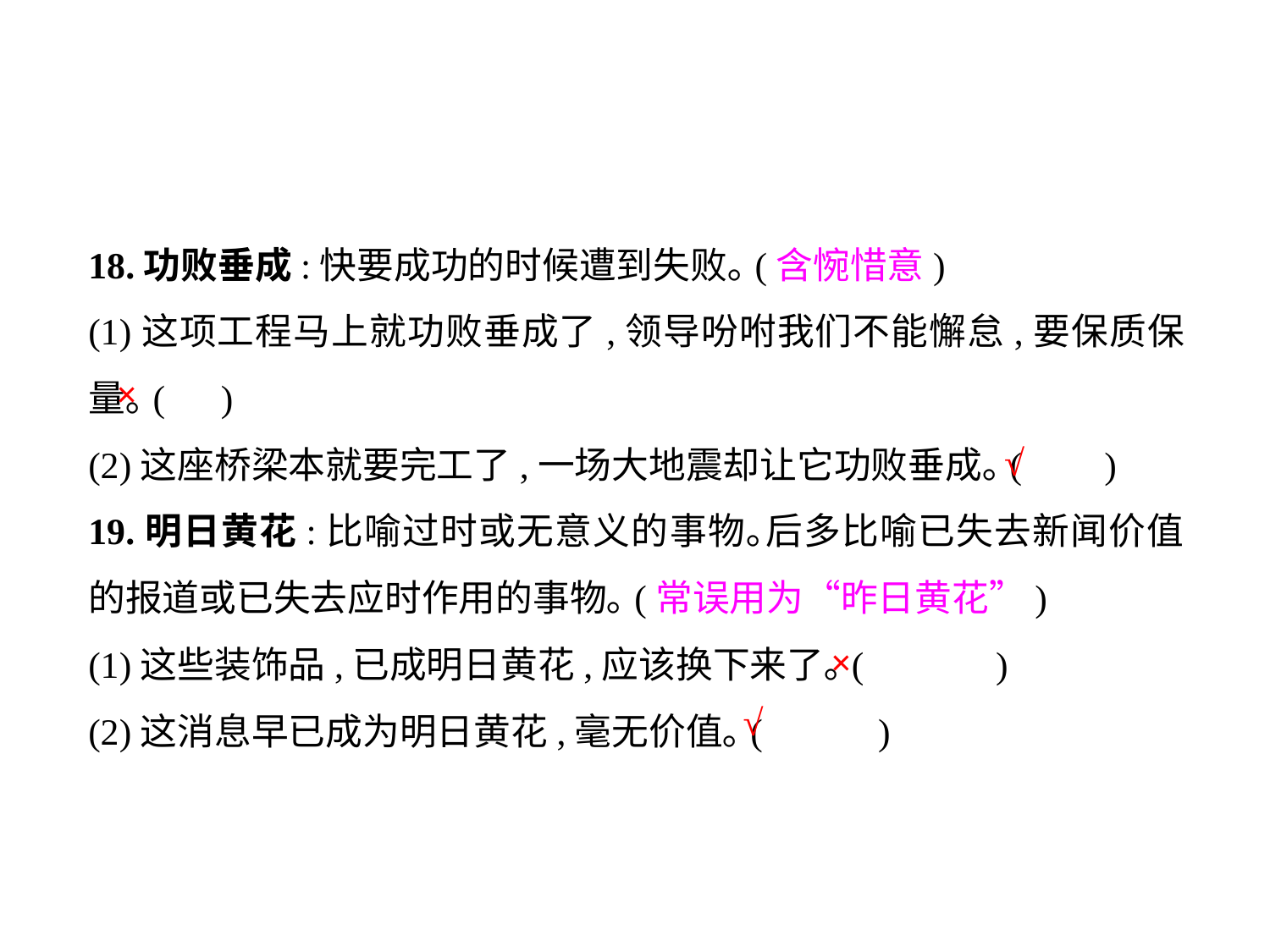

18.功败垂成:快要成功的时候遭到失败｡(含惋惜意)
(1)这项工程马上就功败垂成了,领导吩咐我们不能懈怠,要保质保量｡(      )
(2)这座桥梁本就要完工了,一场大地震却让它功败垂成｡(	)
19.明日黄花:比喻过时或无意义的事物｡后多比喻已失去新闻价值的报道或已失去应时作用的事物｡(常误用为“昨日黄花”)
(1)这些装饰品,已成明日黄花,应该换下来了｡(	  )
(2)这消息早已成为明日黄花,毫无价值｡(	   )
×
√
×
√